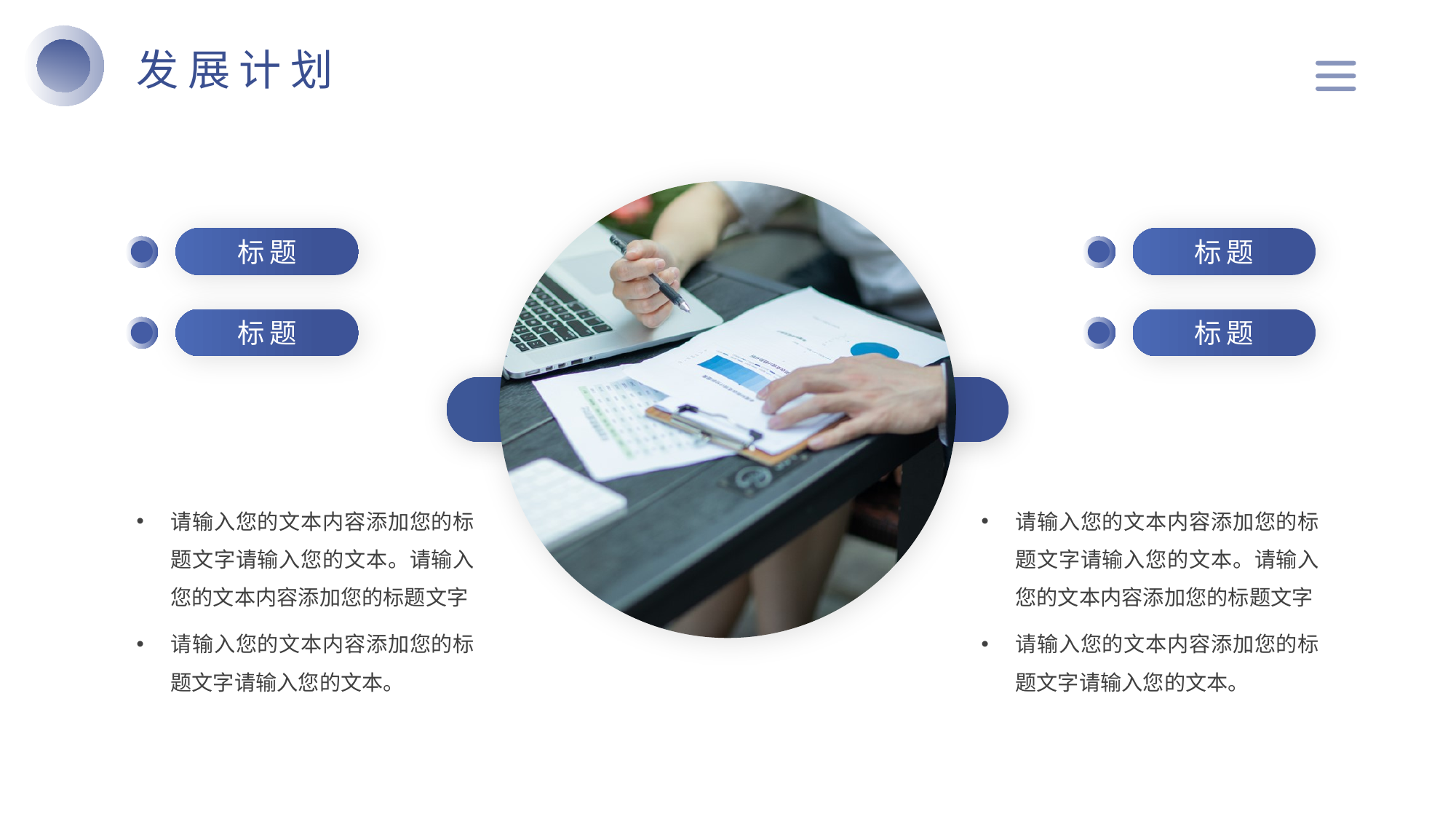

发展计划

标题

标题

标题

标题

请输入您的文本内容添加您的标题文字请输入您的文本。请输入您的文本内容添加您的标题文字
请输入您的文本内容添加您的标题文字请输入您的文本。请输入您的文本内容添加您的标题文字
请输入您的文本内容添加您的标题文字请输入您的文本。
请输入您的文本内容添加您的标题文字请输入您的文本。